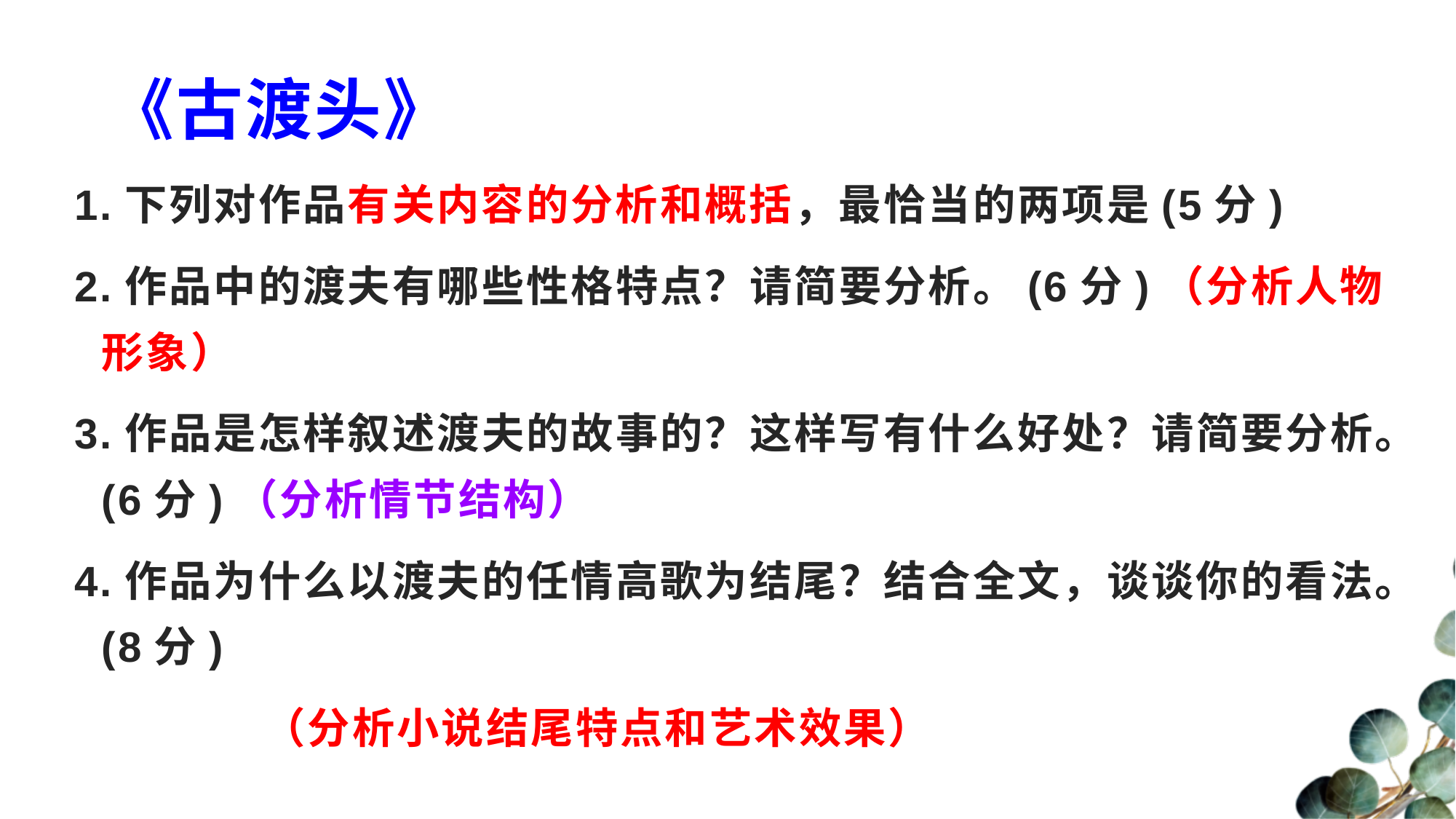

《古渡头》
1.下列对作品有关内容的分析和概括，最恰当的两项是(5分)
2.作品中的渡夫有哪些性格特点？请简要分析。(6分)（分析人物形象）
3.作品是怎样叙述渡夫的故事的？这样写有什么好处？请简要分析。(6分)（分析情节结构）
4.作品为什么以渡夫的任情高歌为结尾？结合全文，谈谈你的看法。(8分)
               （分析小说结尾特点和艺术效果）